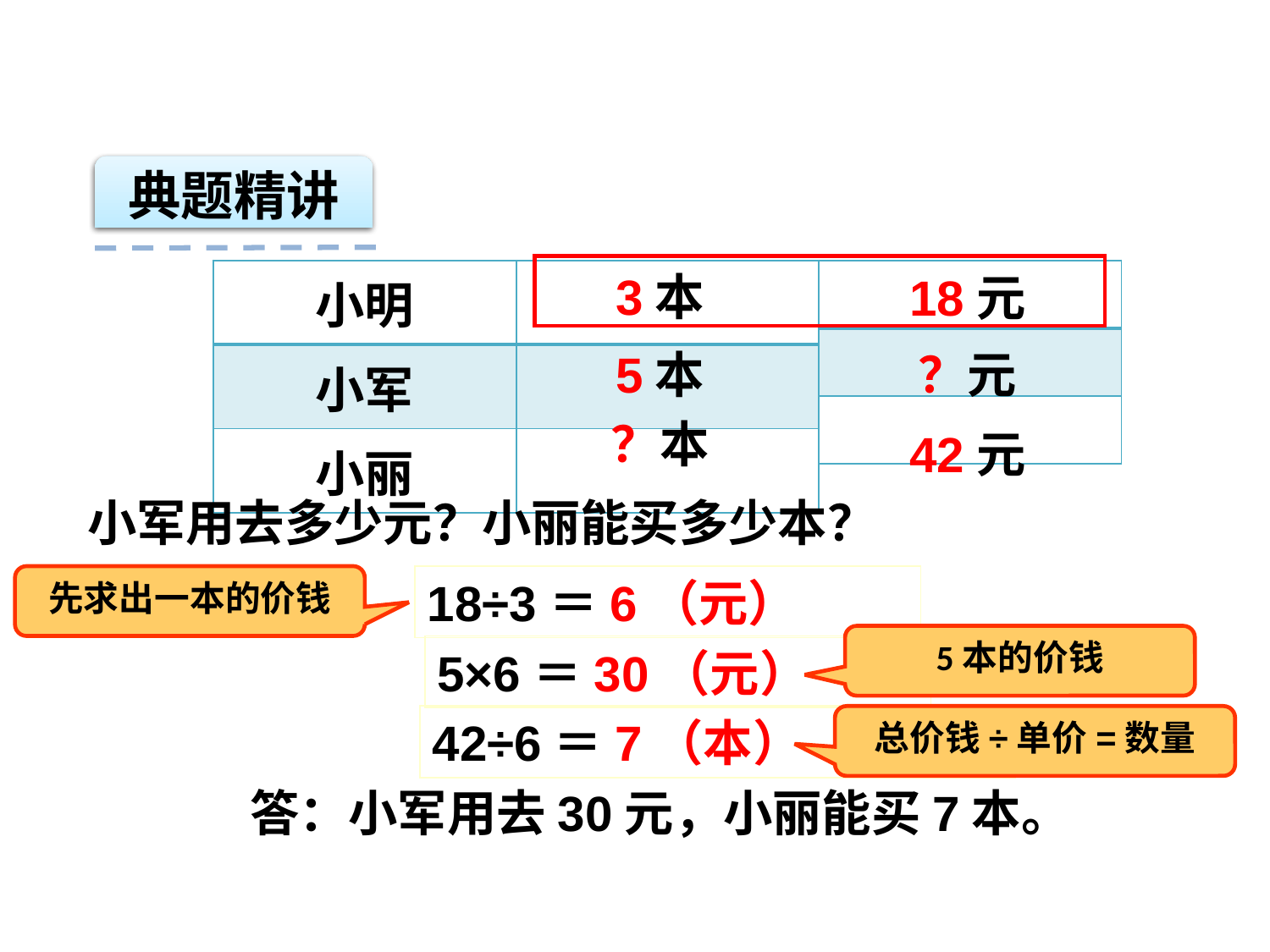

典题精讲

3本
| 小明 |  |
| --- | --- |
| 小军 |  |
| 小丽 |  |
|  |
| --- |
|  |
|  |
18元
5本
？元
？本
42元
小军用去多少元？小丽能买多少本？
18÷3＝6（元）
先求出一本的价钱
5本的价钱
5×6＝30（元）
42÷6＝7（本）
总价钱÷单价=数量
答：小军用去30元，小丽能买7本。